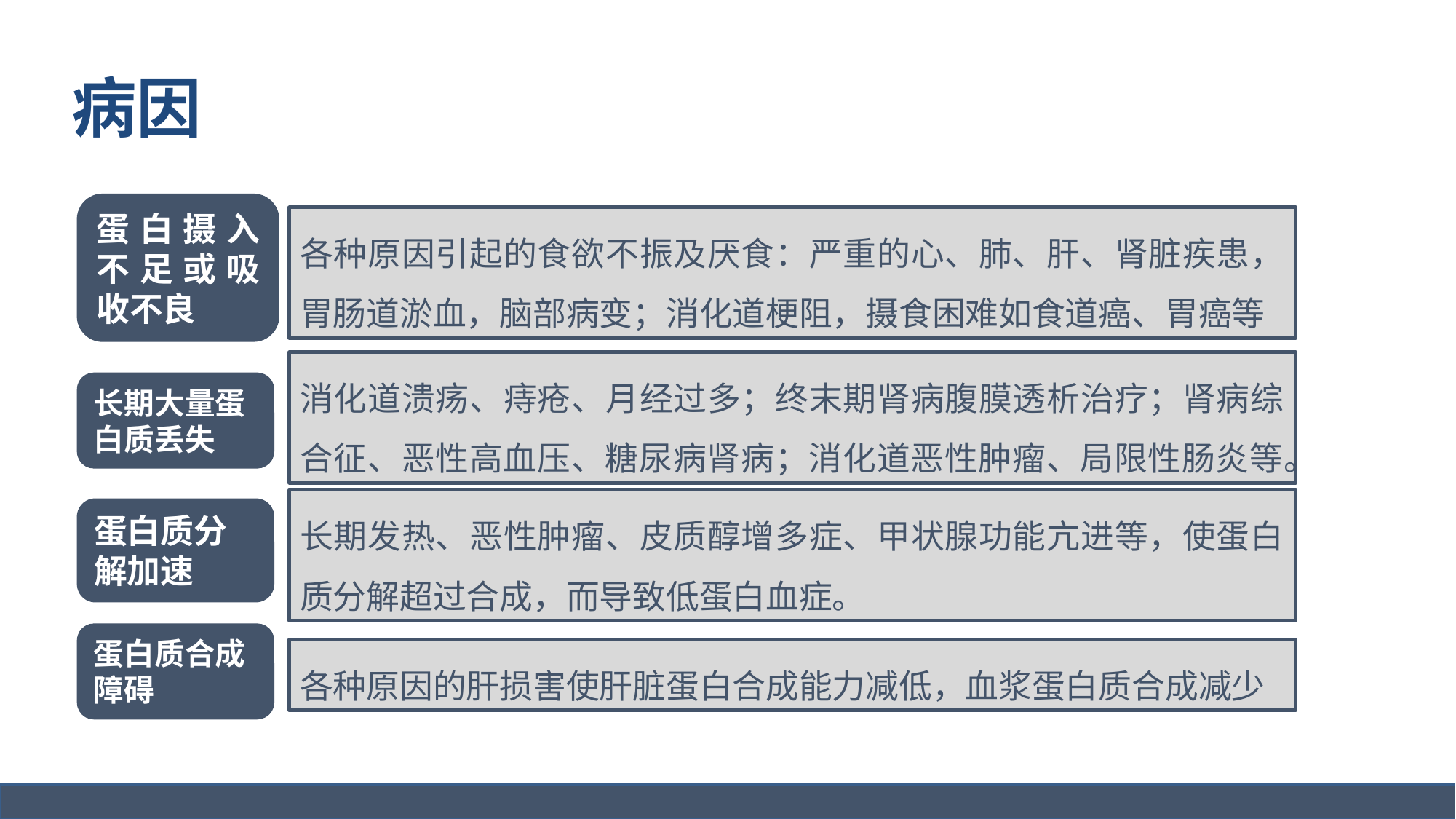

# 病因
蛋白摄入不足或吸收不良
各种原因引起的食欲不振及厌食：严重的心、肺、肝、肾脏疾患，胃肠道淤血，脑部病变；消化道梗阻，摄食困难如食道癌、胃癌等
消化道溃疡、痔疮、月经过多；终末期肾病腹膜透析治疗；肾病综合征、恶性高血压、糖尿病肾病；消化道恶性肿瘤、局限性肠炎等。
长期大量蛋白质丢失
长期发热、恶性肿瘤、皮质醇增多症、甲状腺功能亢进等，使蛋白质分解超过合成，而导致低蛋白血症。
蛋白质分解加速
蛋白质合成障碍
各种原因的肝损害使肝脏蛋白合成能力减低，血浆蛋白质合成减少